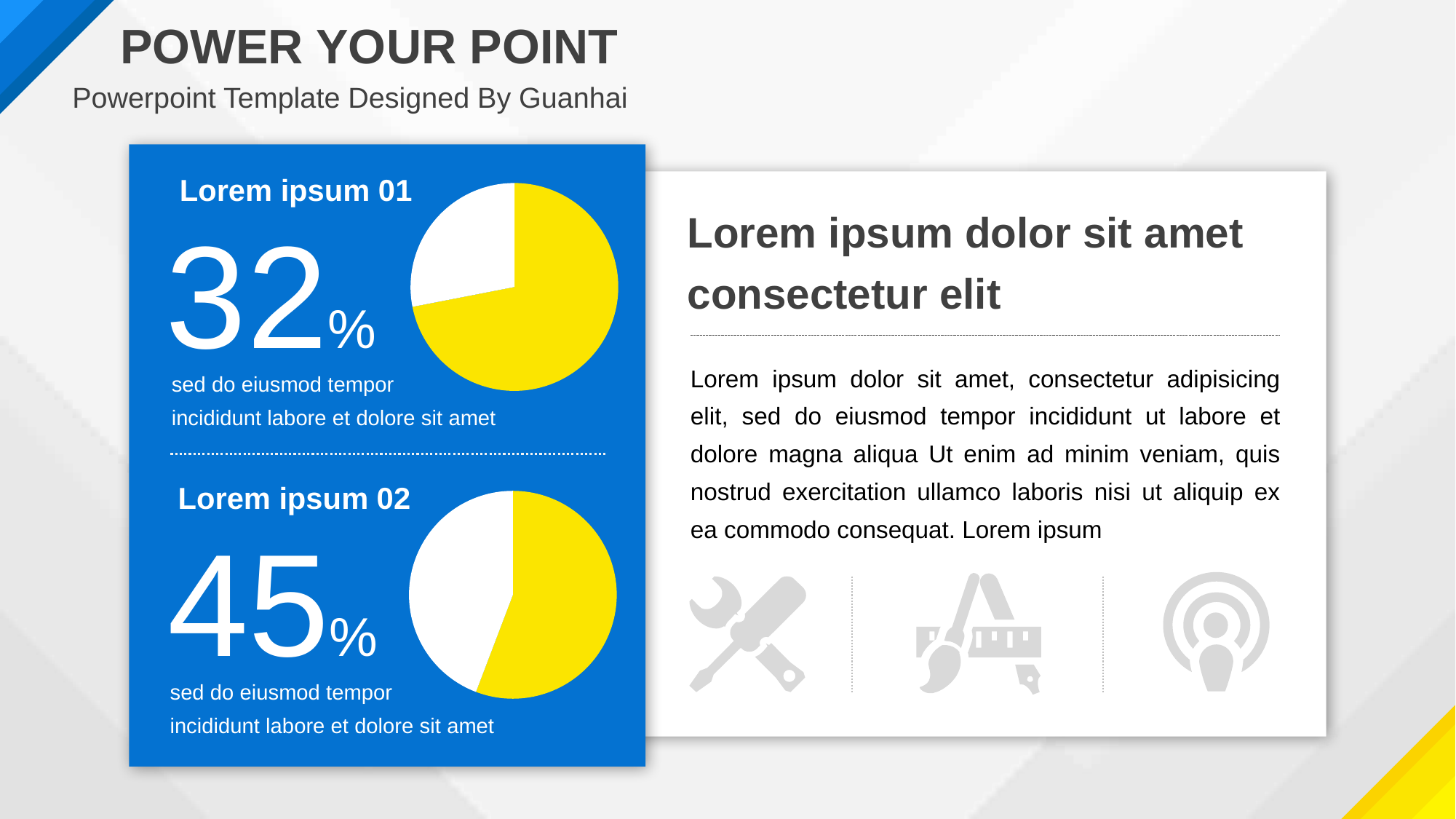

POWER YOUR POINT
Powerpoint Template Designed By Guanhai

Lorem ipsum 01

### Chart

| Category | 销售额 |
|---|---|
| 第一季度 | 8.2 |
| 第二季度 | 3.2 |
Lorem ipsum dolor sit amet consectetur elit
32%
Lorem ipsum dolor sit amet, consectetur adipisicing elit, sed do eiusmod tempor incididunt ut labore et dolore magna aliqua Ut enim ad minim veniam, quis nostrud exercitation ullamco laboris nisi ut aliquip ex ea commodo consequat. Lorem ipsum
sed do eiusmod tempor
incididunt labore et dolore sit amet
Lorem ipsum 02

### Chart

| Category | 销售额 |
|---|---|
| 第一季度 | 8.2 |
| 第二季度 | 6.5 |
45%

sed do eiusmod tempor
incididunt labore et dolore sit amet